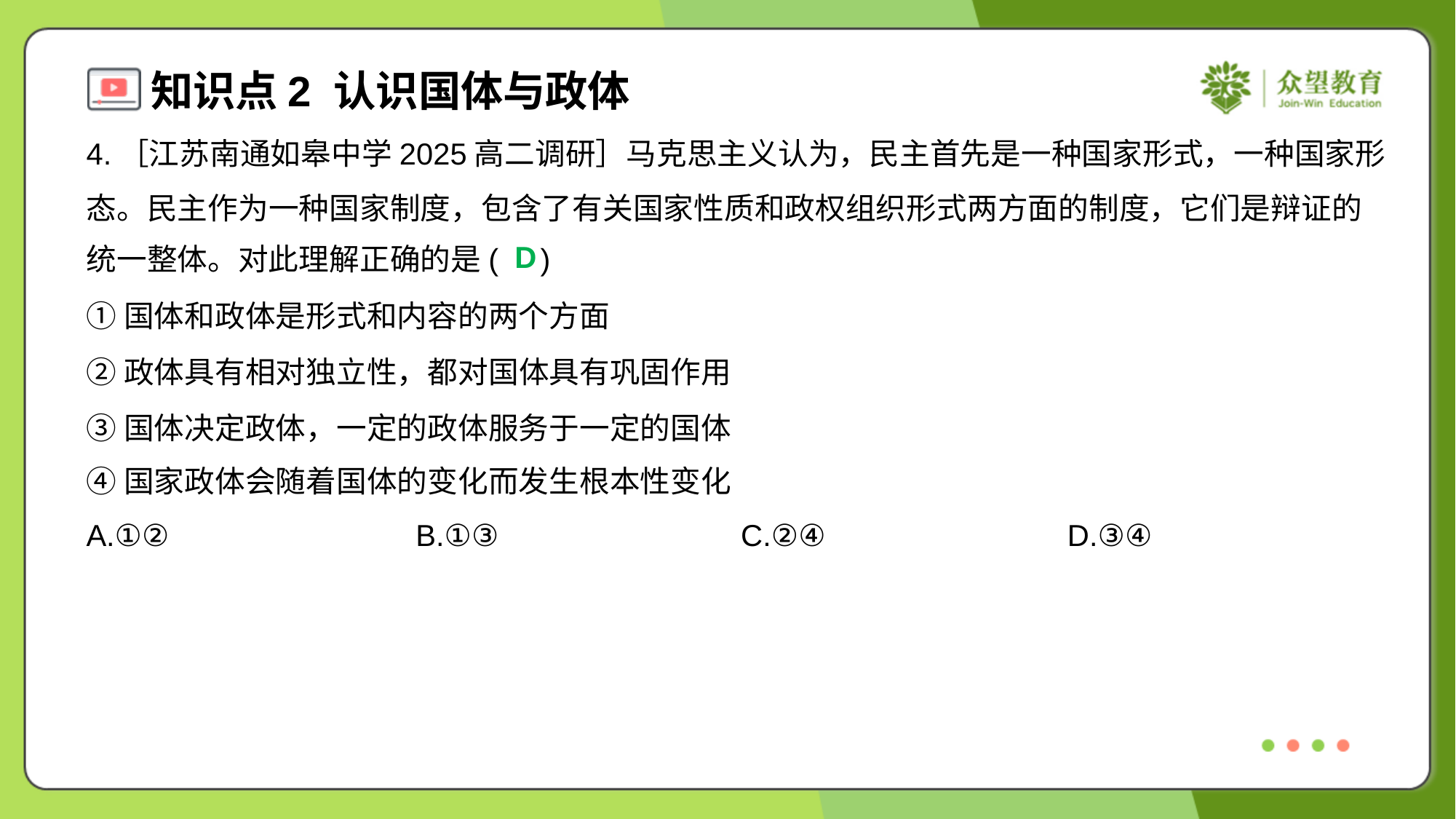

4.［江苏南通如皋中学2025高二调研］马克思主义认为，民主首先是一种国家形式，一种国家形
态。民主作为一种国家制度，包含了有关国家性质和政权组织形式两方面的制度，它们是辩证的
统一整体。对此理解正确的是(     )
D
①国体和政体是形式和内容的两个方面
②政体具有相对独立性，都对国体具有巩固作用
③国体决定政体，一定的政体服务于一定的国体
④国家政体会随着国体的变化而发生根本性变化
A.①②	B.①③	C.②④	D.③④